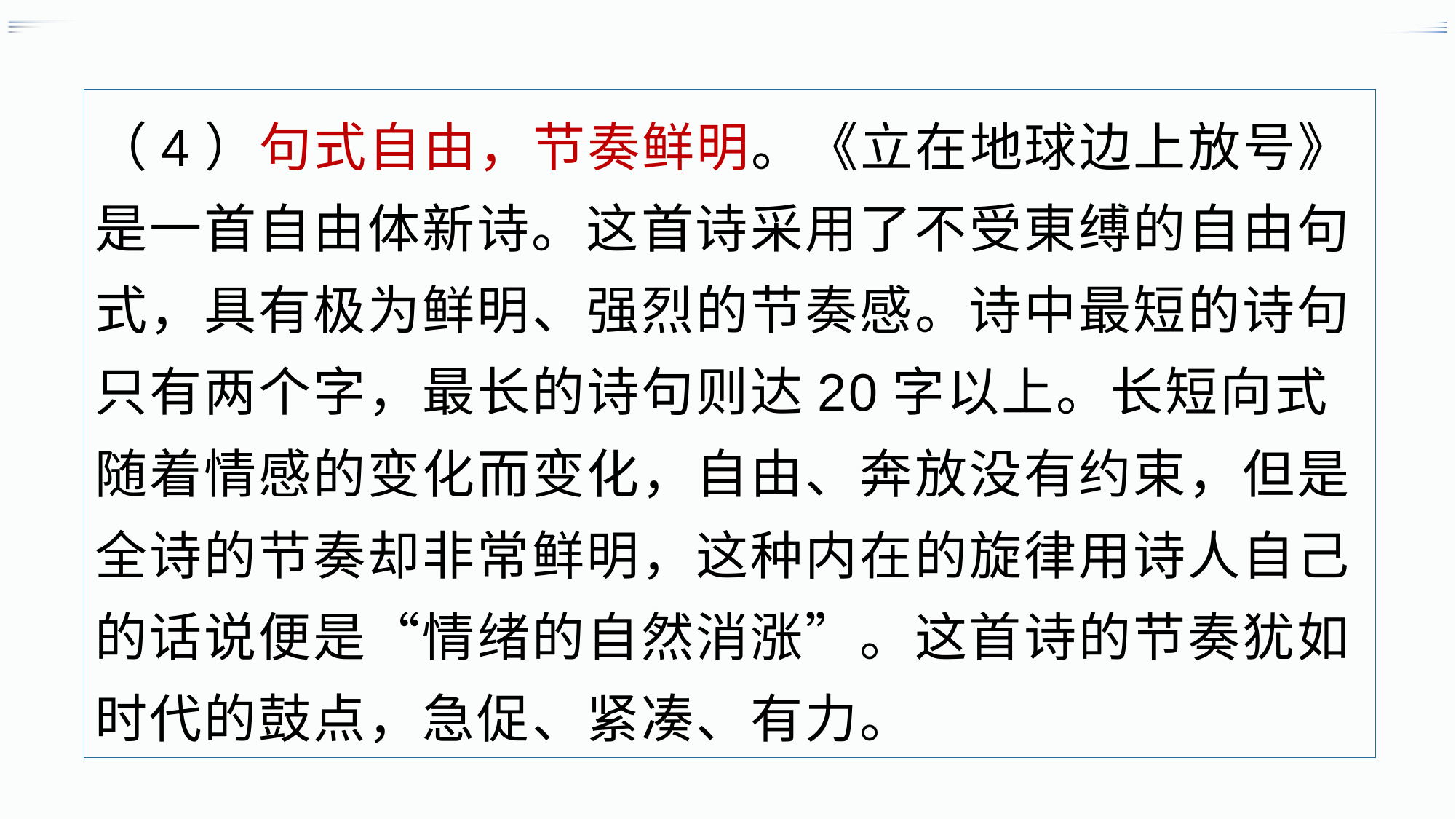

（4）句式自由，节奏鲜明。《立在地球边上放号》是一首自由体新诗。这首诗采用了不受東缚的自由句式，具有极为鲜明、强烈的节奏感。诗中最短的诗句只有两个字，最长的诗句则达20字以上。长短向式随着情感的变化而变化，自由、奔放没有约束，但是全诗的节奏却非常鲜明，这种内在的旋律用诗人自己的话说便是“情绪的自然消涨”。这首诗的节奏犹如时代的鼓点，急促、紧凑、有力。